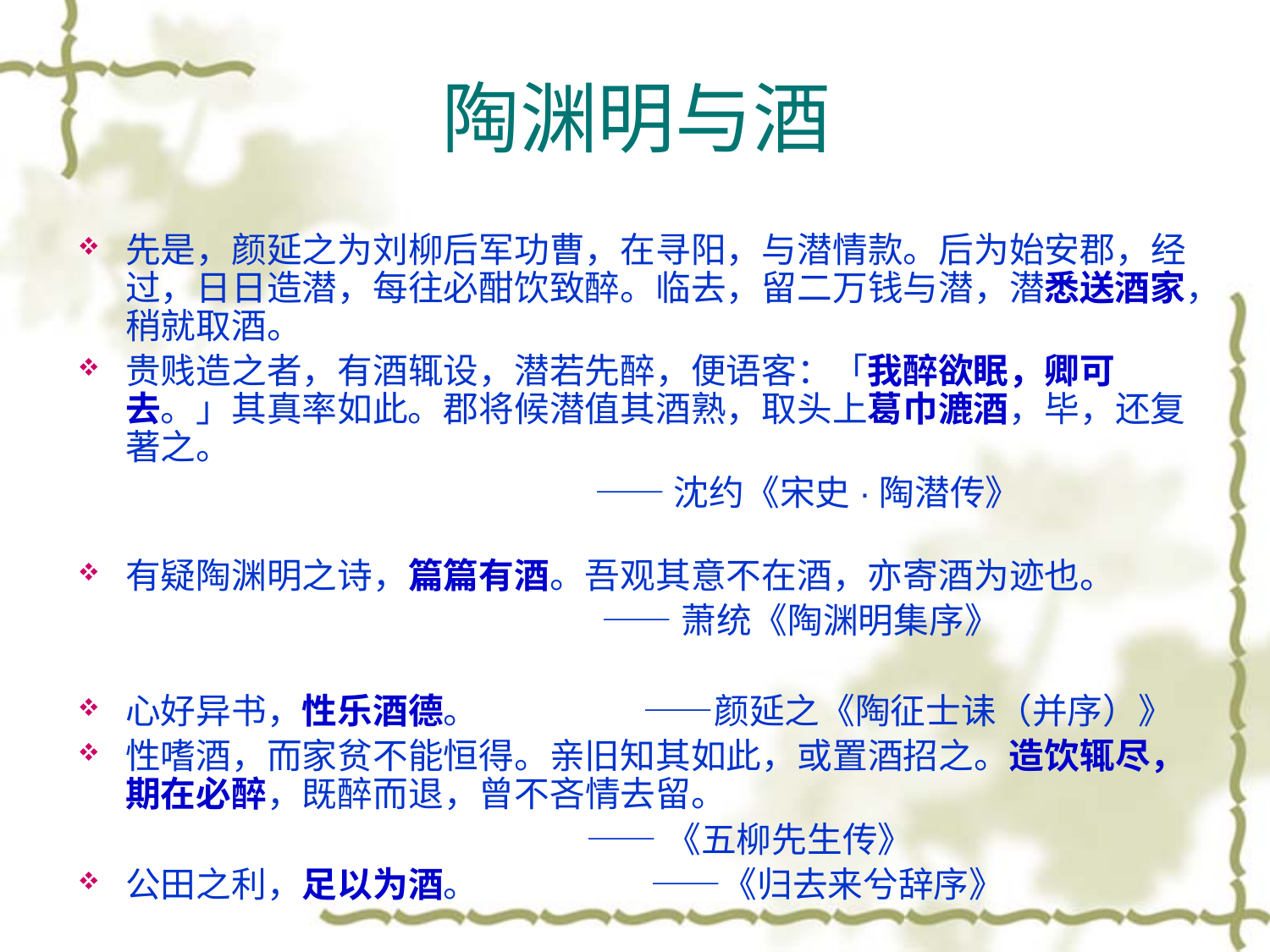

# 陶渊明与酒
先是，颜延之为刘柳后军功曹，在寻阳，与潜情款。后为始安郡，经过，日日造潜，每往必酣饮致醉。临去，留二万钱与潜，潜悉送酒家，稍就取酒。
贵贱造之者，有酒辄设，潜若先醉，便语客：「我醉欲眠，卿可去。」其真率如此。郡将候潜值其酒熟，取头上葛巾漉酒，毕，还复著之。
                                                                  ——沈约《宋史·陶潜传》
有疑陶渊明之诗，篇篇有酒。吾观其意不在酒，亦寄酒为迹也。
                                                                   ——萧统《陶渊明集序》

心好异书，性乐酒德。                     ——颜延之《陶征士诔（并序）》
性嗜酒，而家贫不能恒得。亲旧知其如此，或置酒招之。造饮辄尽，期在必醉，既醉而退，曾不吝情去留。
                                                                 ——《五柳先生传》
公田之利，足以为酒。                      ——《归去来兮辞序》